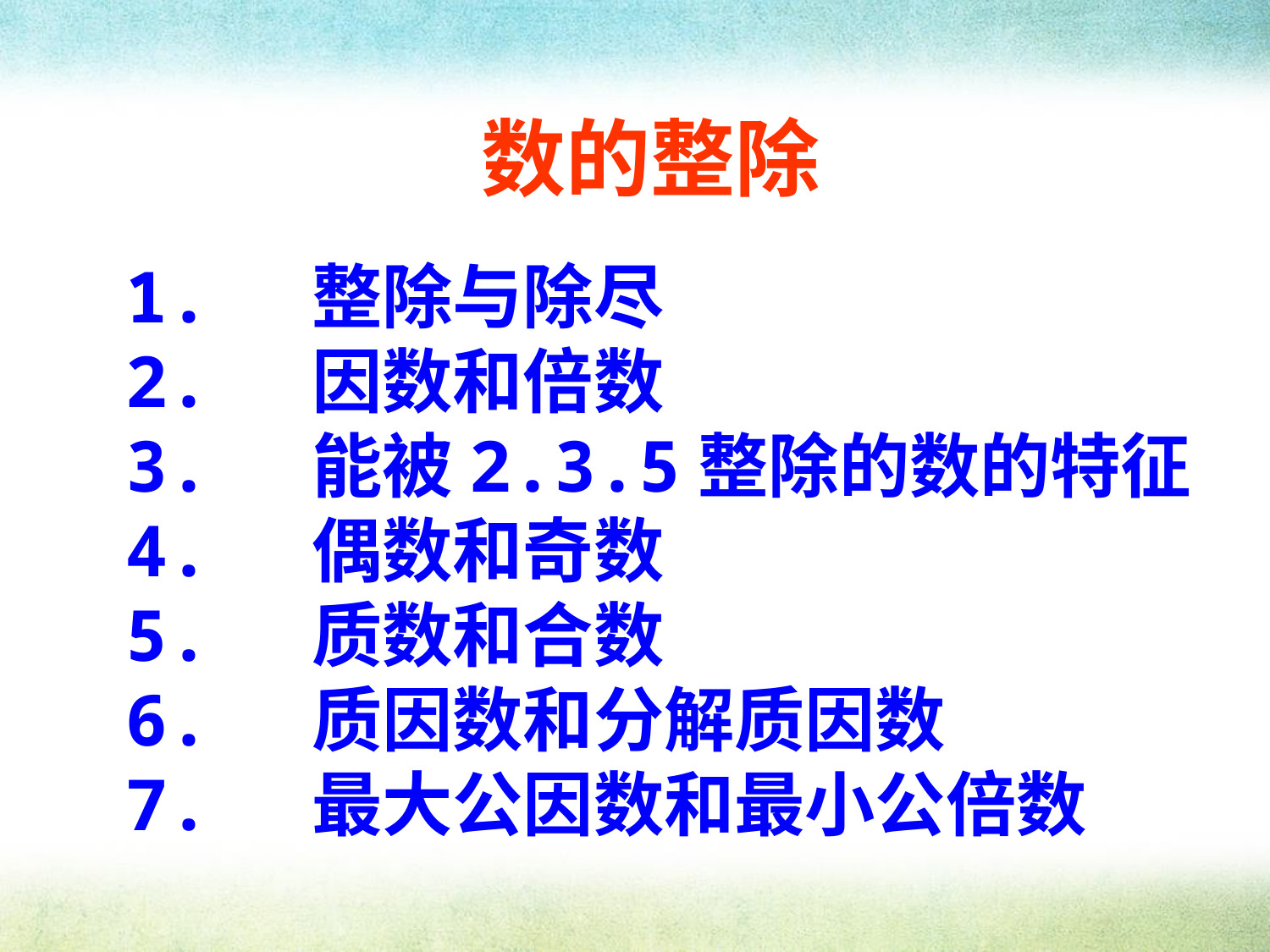

数的整除
1.  整除与除尽
2.  因数和倍数
3.  能被2.3.5整除的数的特征
4.  偶数和奇数
5.  质数和合数
6.  质因数和分解质因数
7.  最大公因数和最小公倍数